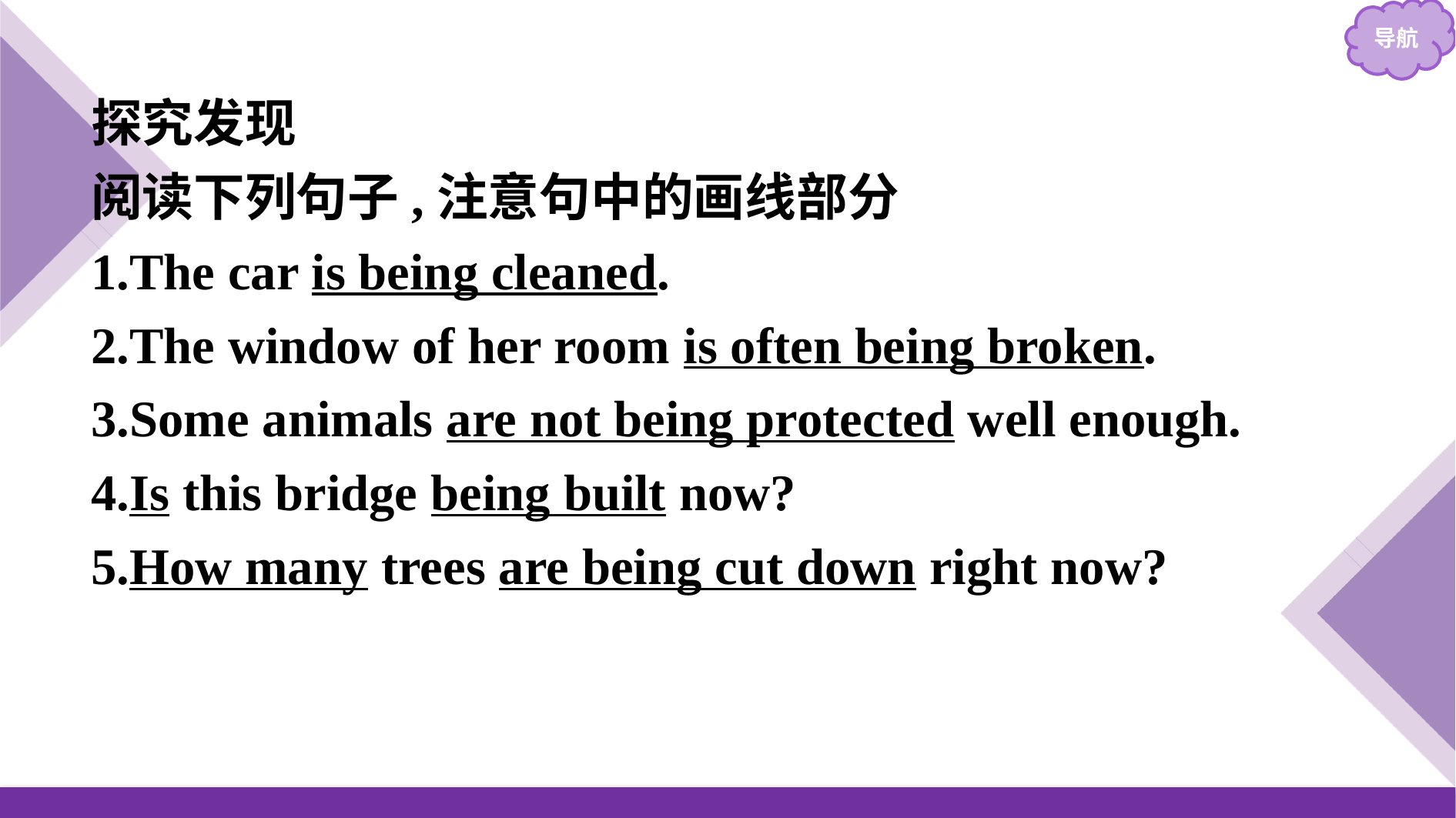

探究发现
阅读下列句子,注意句中的画线部分
1.The car is being cleaned.
2.The window of her room is often being broken.
3.Some animals are not being protected well enough.
4.Is this bridge being built now?
5.How many trees are being cut down right now?